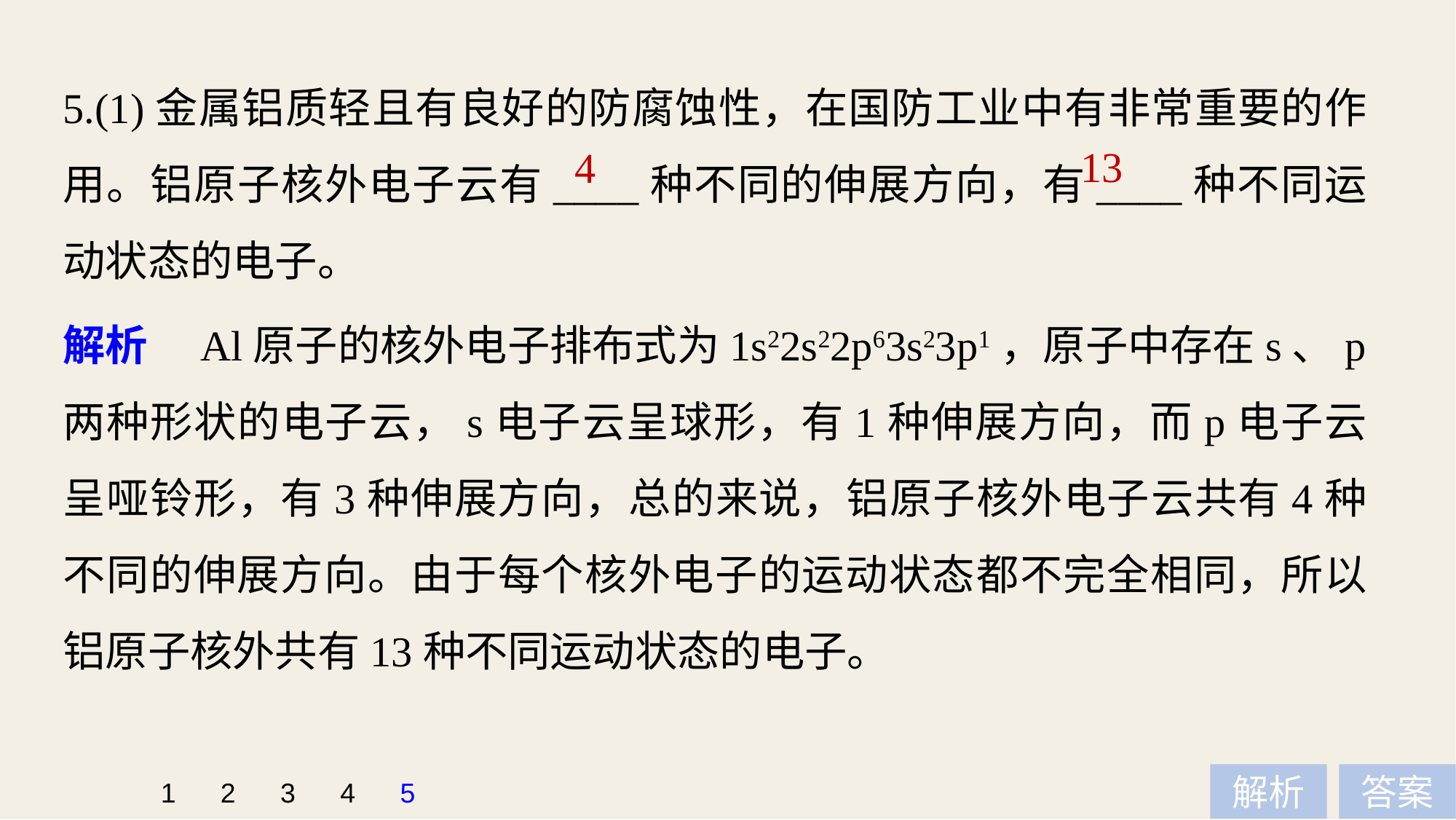

5.(1)金属铝质轻且有良好的防腐蚀性，在国防工业中有非常重要的作用。铝原子核外电子云有____种不同的伸展方向，有____种不同运动状态的电子。
13
4
解析　Al原子的核外电子排布式为1s22s22p63s23p1，原子中存在s、p两种形状的电子云，s电子云呈球形，有1种伸展方向，而p电子云呈哑铃形，有3种伸展方向，总的来说，铝原子核外电子云共有4种不同的伸展方向。由于每个核外电子的运动状态都不完全相同，所以铝原子核外共有13种不同运动状态的电子。
1
2
3
4
5
解析
答案